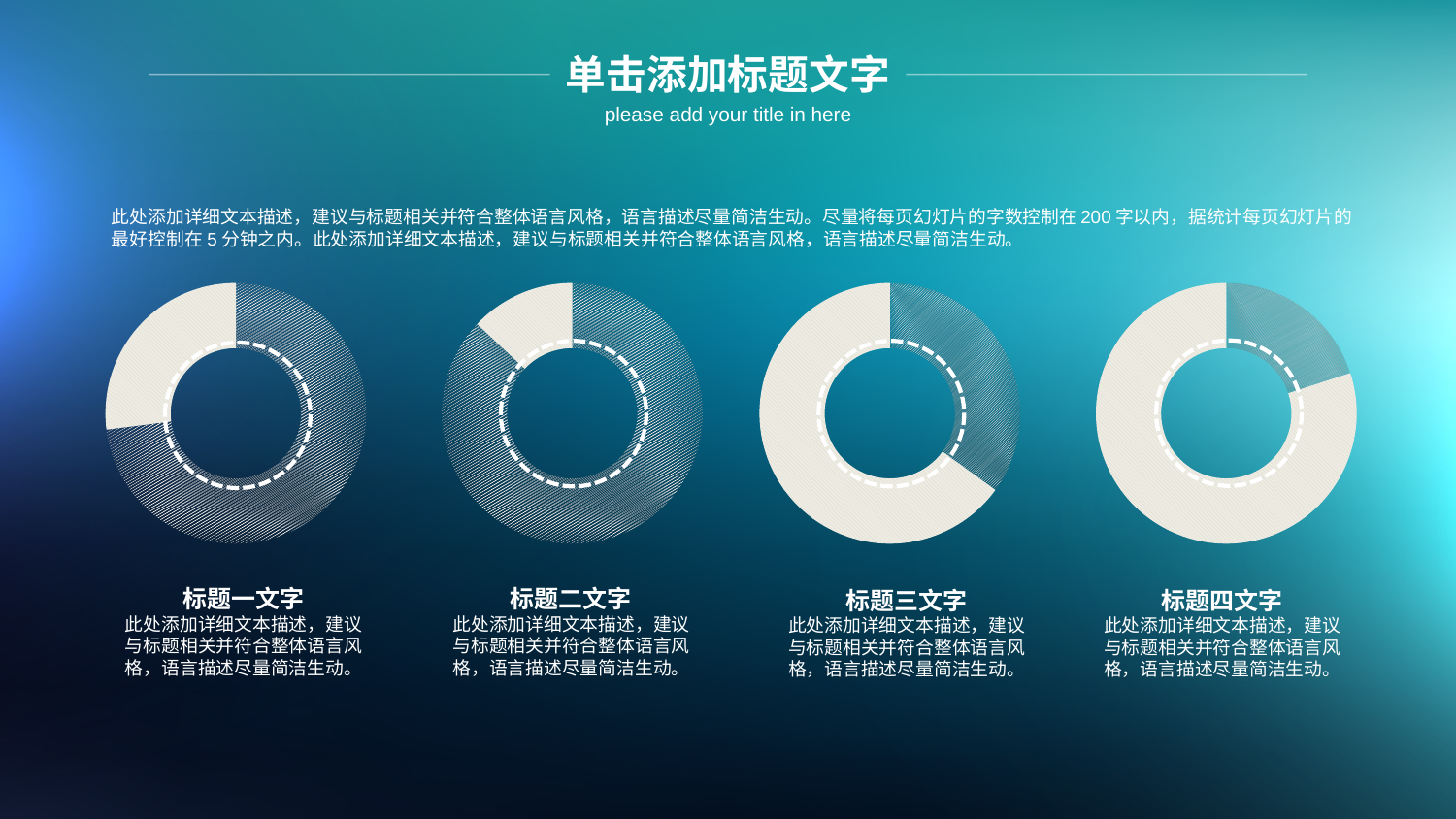

单击添加标题文字
please add your title in here
此处添加详细文本描述，建议与标题相关并符合整体语言风格，语言描述尽量简洁生动。尽量将每页幻灯片的字数控制在200字以内，据统计每页幻灯片的最好控制在5分钟之内。此处添加详细文本描述，建议与标题相关并符合整体语言风格，语言描述尽量简洁生动。

### Chart

| Category | Column1 |
|---|---|
|  | 73.0 |
|  | 27.0 |

### Chart

| Category | Column1 |
|---|---|
|  | 87.0 |
|  | 13.0 |

### Chart

| Category | Column1 |
|---|---|
|  | 35.0 |
|  | 65.0 |

### Chart

| Category | Column1 |
|---|---|
|  | 20.0 |
|  | 80.0 |

标题一文字
此处添加详细文本描述，建议与标题相关并符合整体语言风格，语言描述尽量简洁生动。
标题二文字
此处添加详细文本描述，建议与标题相关并符合整体语言风格，语言描述尽量简洁生动。
标题三文字
此处添加详细文本描述，建议与标题相关并符合整体语言风格，语言描述尽量简洁生动。
标题四文字
此处添加详细文本描述，建议与标题相关并符合整体语言风格，语言描述尽量简洁生动。